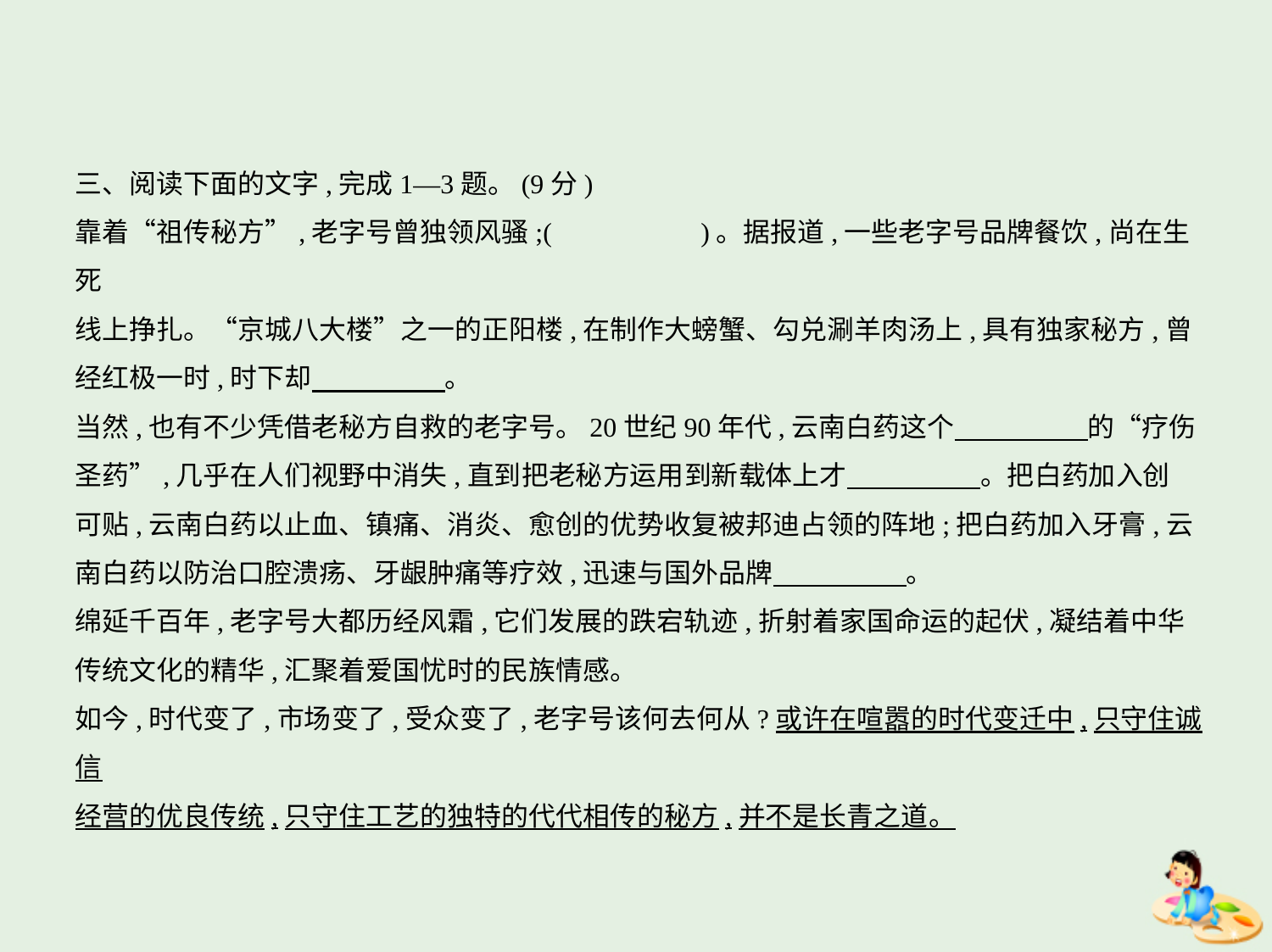

三、阅读下面的文字,完成1—3题。(9分)
靠着“祖传秘方”,老字号曾独领风骚;(　　　　　)。据报道,一些老字号品牌餐饮,尚在生死
线上挣扎。“京城八大楼”之一的正阳楼,在制作大螃蟹、勾兑涮羊肉汤上,具有独家秘方,曾
经红极一时,时下却　　　　    。
当然,也有不少凭借老秘方自救的老字号。20世纪90年代,云南白药这个　　　　    的“疗伤
圣药”,几乎在人们视野中消失,直到把老秘方运用到新载体上才　　　　    。把白药加入创
可贴,云南白药以止血、镇痛、消炎、愈创的优势收复被邦迪占领的阵地;把白药加入牙膏,云
南白药以防治口腔溃疡、牙龈肿痛等疗效,迅速与国外品牌　　　　    。
绵延千百年,老字号大都历经风霜,它们发展的跌宕轨迹,折射着家国命运的起伏,凝结着中华
传统文化的精华,汇聚着爱国忧时的民族情感。
如今,时代变了,市场变了,受众变了,老字号该何去何从?或许在喧嚣的时代变迁中,只守住诚信
经营的优良传统,只守住工艺的独特的代代相传的秘方,并不是长青之道。